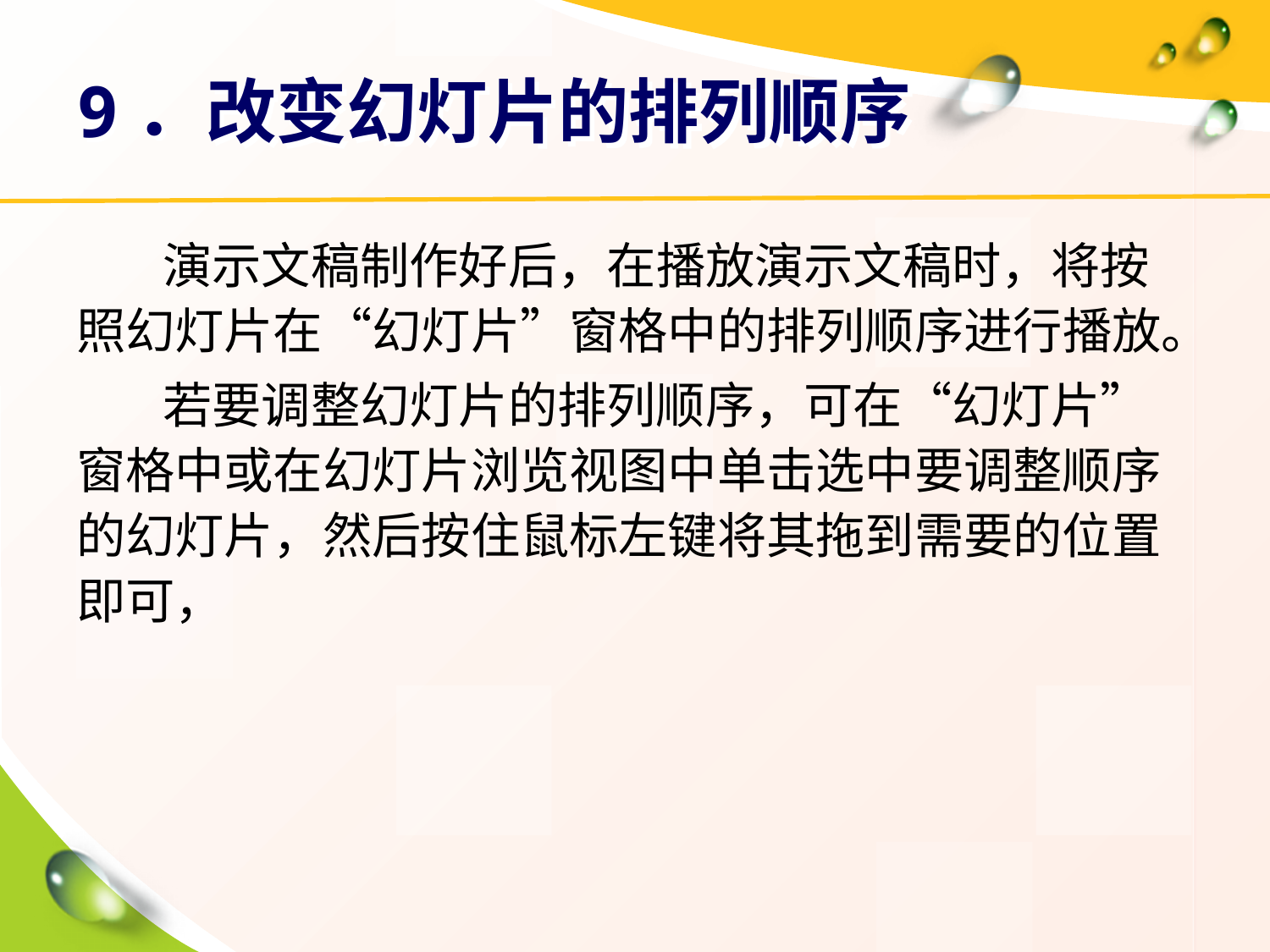

# 9．改变幻灯片的排列顺序
演示文稿制作好后，在播放演示文稿时，将按照幻灯片在“幻灯片”窗格中的排列顺序进行播放。
若要调整幻灯片的排列顺序，可在“幻灯片”窗格中或在幻灯片浏览视图中单击选中要调整顺序的幻灯片，然后按住鼠标左键将其拖到需要的位置即可，